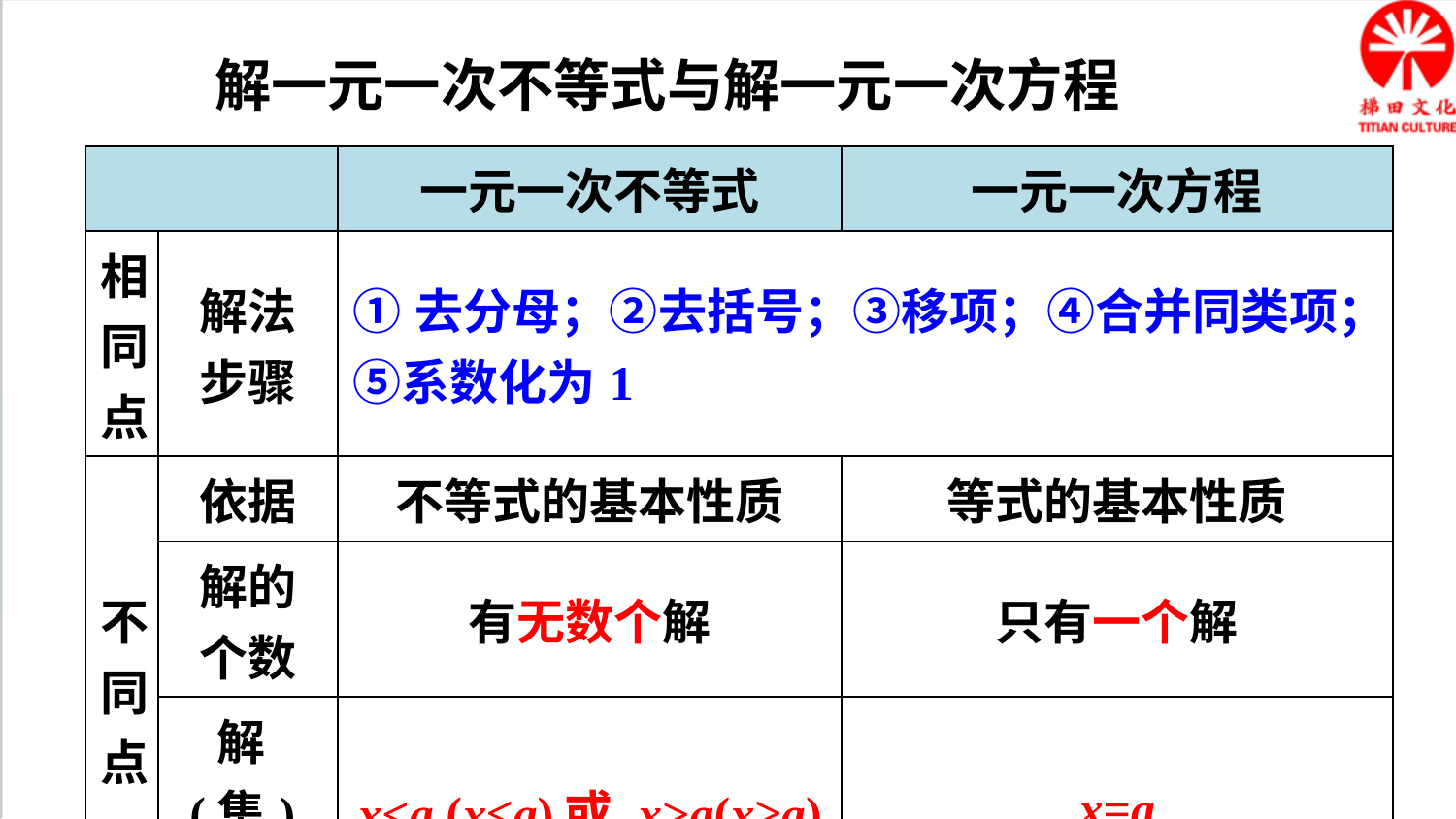

解一元一次不等式与解一元一次方程
|  |  | 一元一次不等式 | 一元一次方程 |
| --- | --- | --- | --- |
| 相同点 | 解法 步骤 | ①去分母；②去括号；③移项；④合并同类项；⑤系数化为1 |  |
| 不同点 | 依据 | 不等式的基本性质 | 等式的基本性质 |
|  | 解的 个数 | 有无数个解 | 只有一个解 |
|  | 解(集)的形式 | x<a (x≤a)或 x>a(x≥a) | x=a |